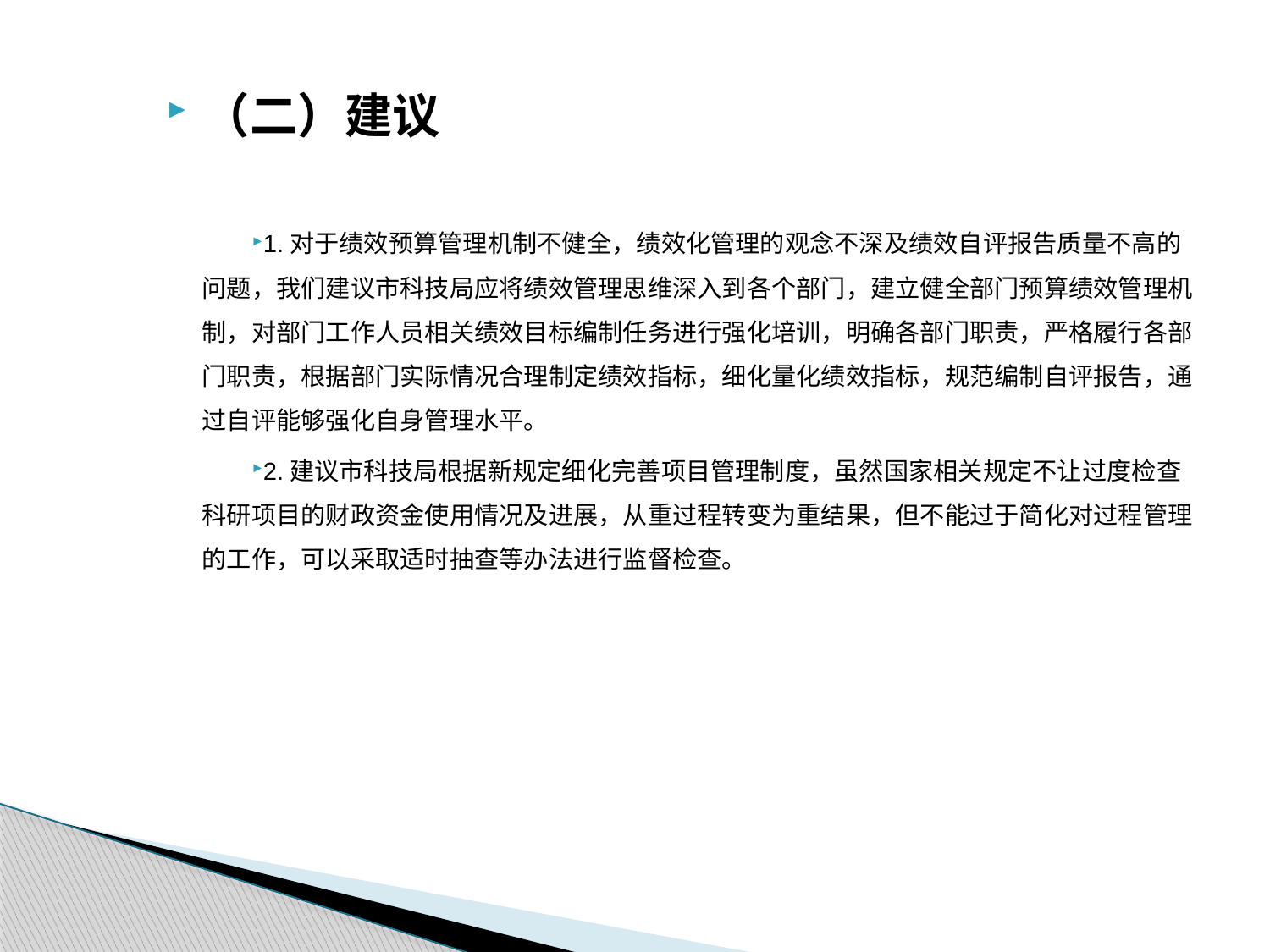

（二）建议

1.对于绩效预算管理机制不健全，绩效化管理的观念不深及绩效自评报告质量不高的问题，我们建议市科技局应将绩效管理思维深入到各个部门，建立健全部门预算绩效管理机制，对部门工作人员相关绩效目标编制任务进行强化培训，明确各部门职责，严格履行各部门职责，根据部门实际情况合理制定绩效指标，细化量化绩效指标，规范编制自评报告，通过自评能够强化自身管理水平。
2.建议市科技局根据新规定细化完善项目管理制度，虽然国家相关规定不让过度检查科研项目的财政资金使用情况及进展，从重过程转变为重结果，但不能过于简化对过程管理的工作，可以采取适时抽查等办法进行监督检查。